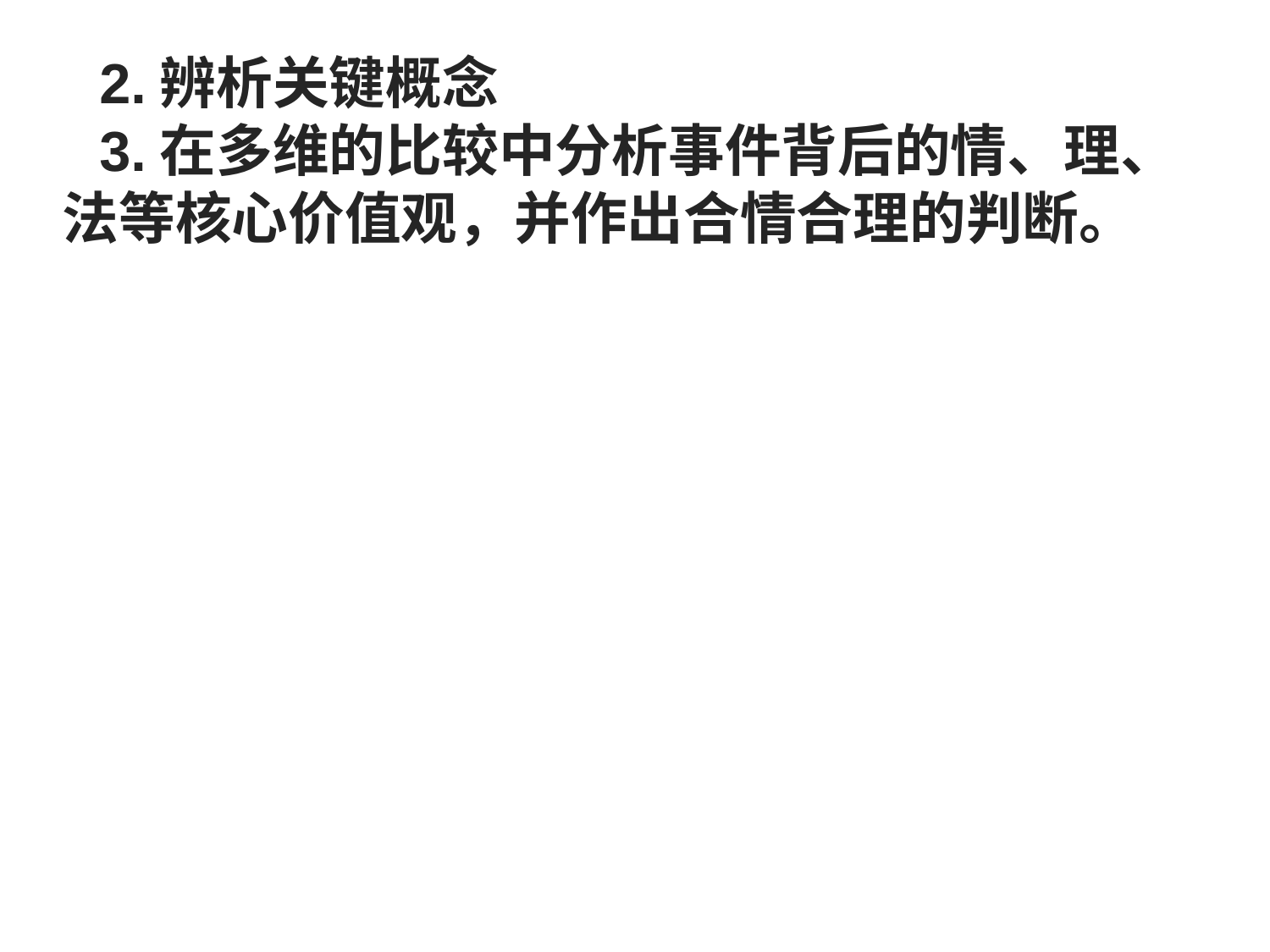

2.辨析关键概念
3.在多维的比较中分析事件背后的情、理、法等核心价值观，并作出合情合理的判断。